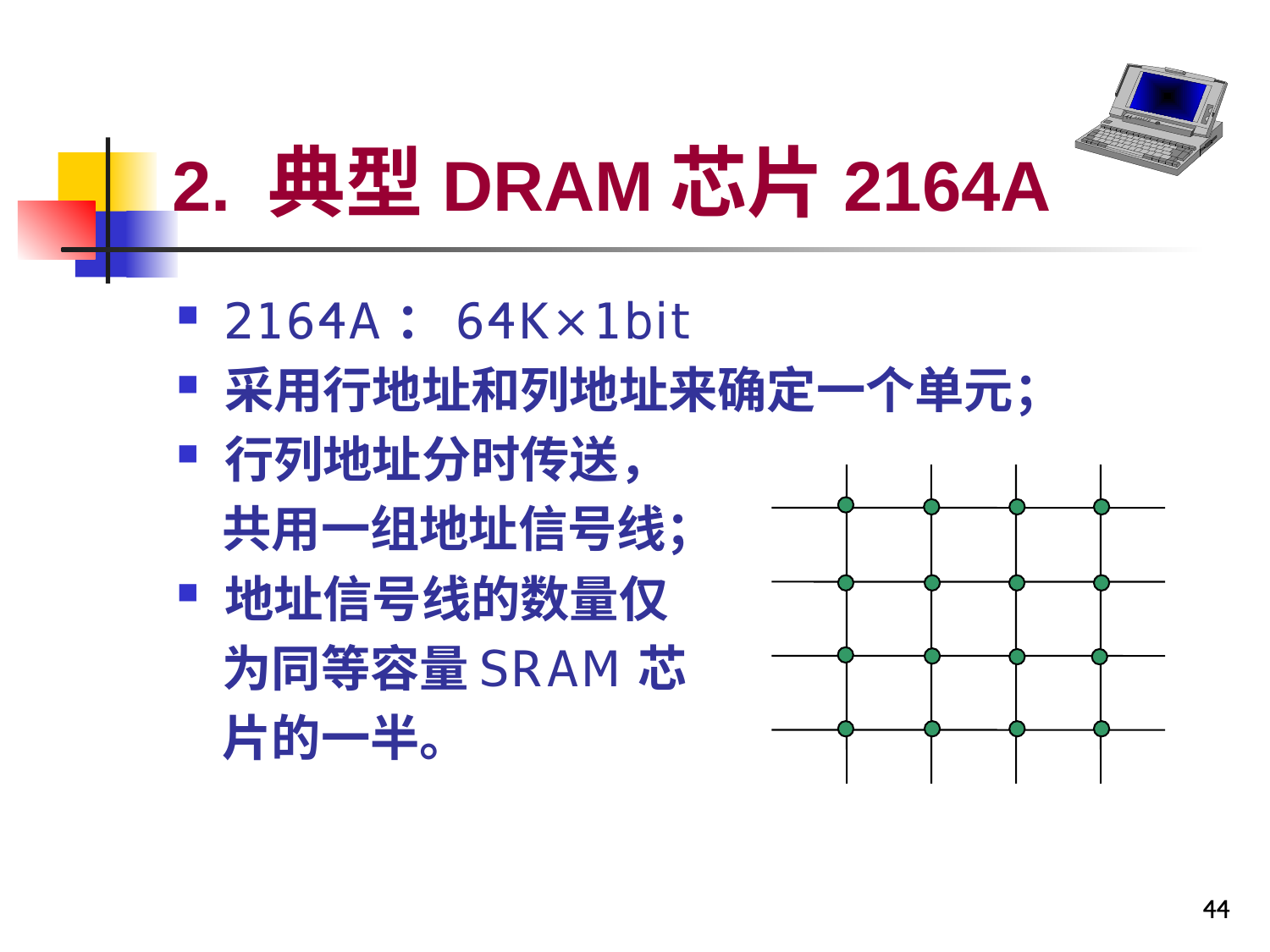

# 2. 典型DRAM芯片2164A
2164A：64K×1bit
采用行地址和列地址来确定一个单元；
行列地址分时传送，
   共用一组地址信号线；
地址信号线的数量仅
   为同等容量SRAM芯
   片的一半。

44